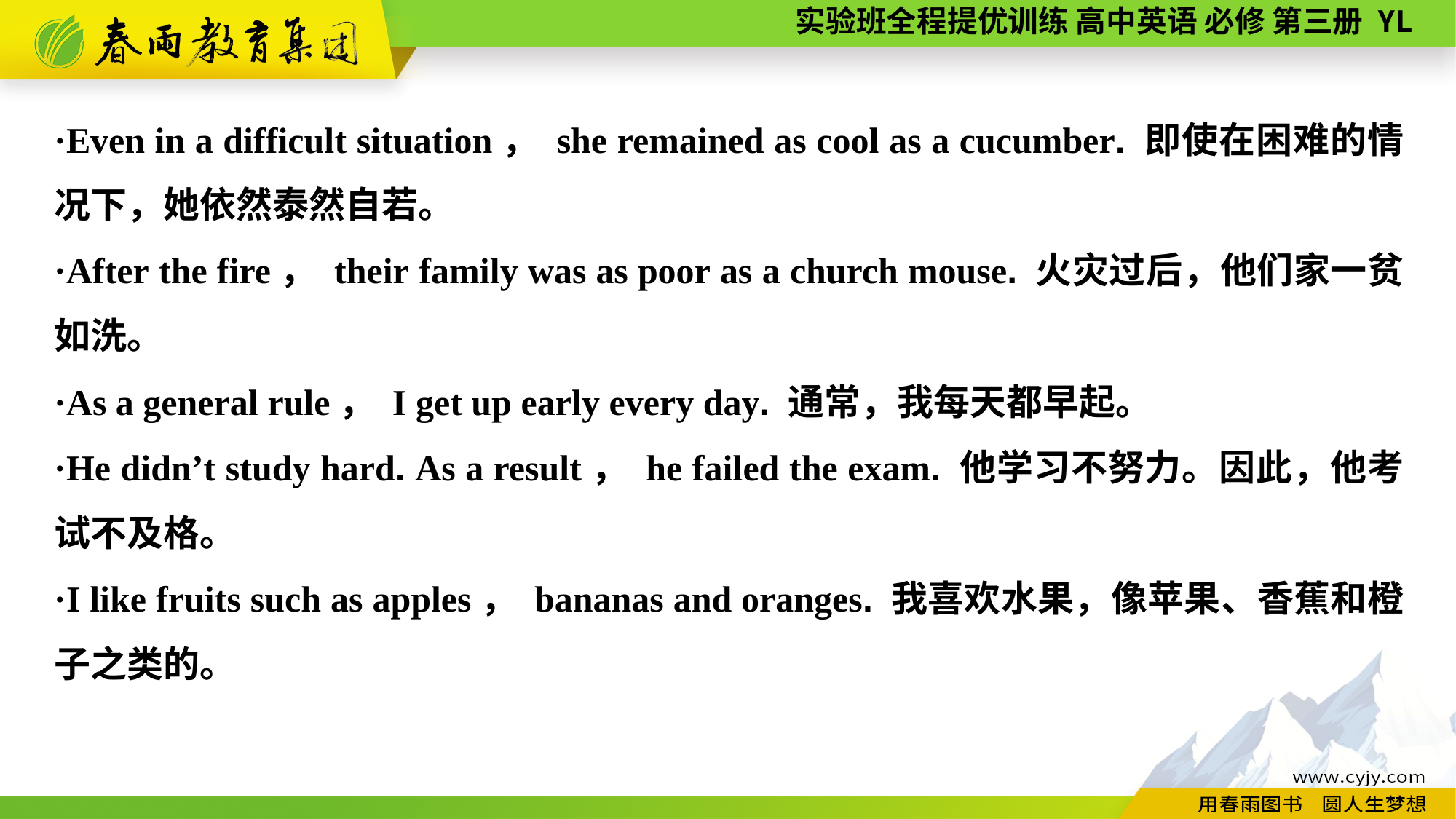

·Even in a difficult situation， she remained as cool as a cucumber. 即使在困难的情况下，她依然泰然自若。
·After the fire， their family was as poor as a church mouse. 火灾过后，他们家一贫如洗。
·As a general rule， I get up early every day. 通常，我每天都早起。
·He didn’t study hard. As a result， he failed the exam. 他学习不努力。因此，他考试不及格。
·I like fruits such as apples， bananas and oranges. 我喜欢水果，像苹果、香蕉和橙子之类的。